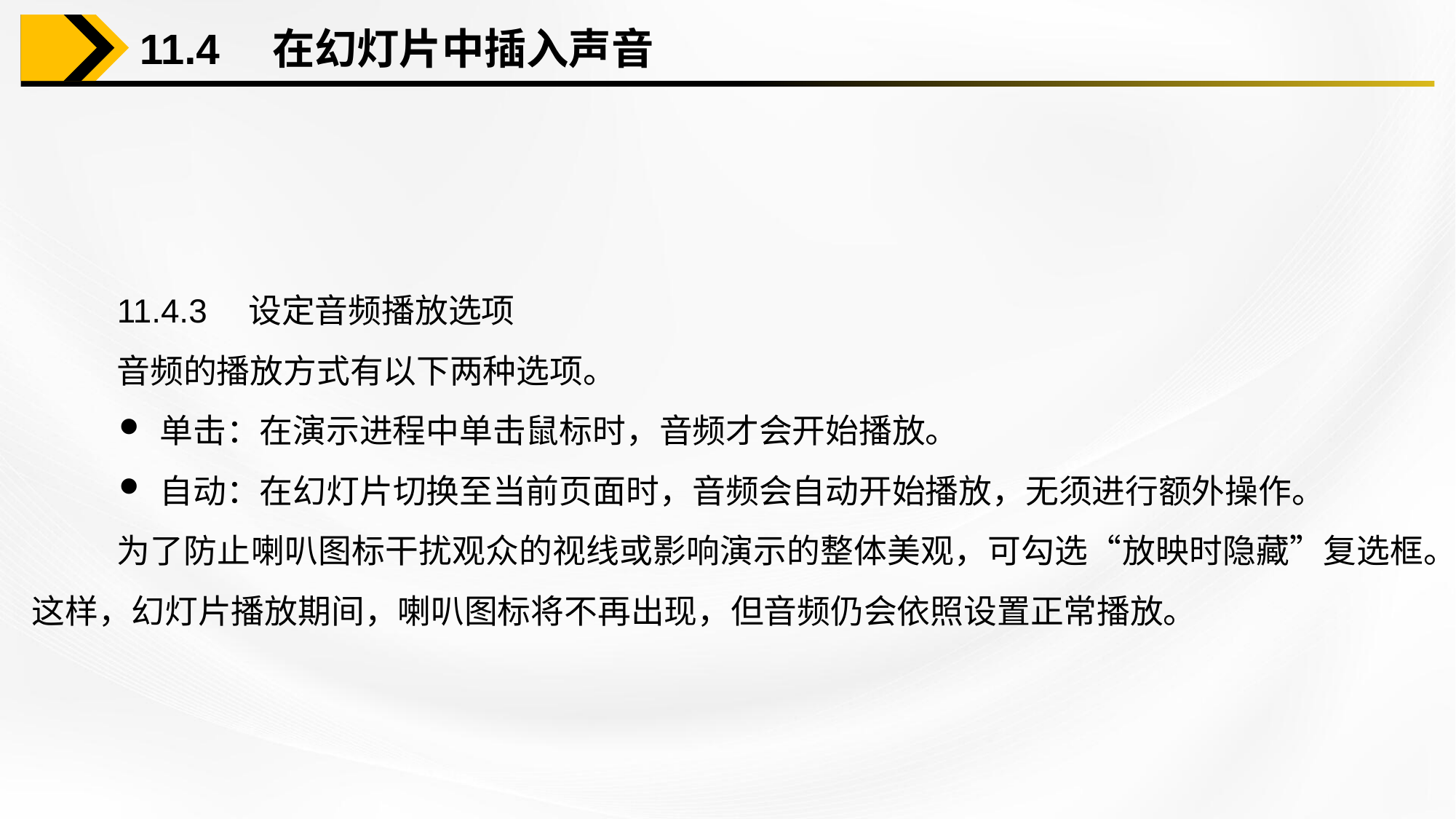

11.4　在幻灯片中插入声音
11.4.3　设定音频播放选项
音频的播放方式有以下两种选项。
单击：在演示进程中单击鼠标时，音频才会开始播放。
自动：在幻灯片切换至当前页面时，音频会自动开始播放，无须进行额外操作。
为了防止喇叭图标干扰观众的视线或影响演示的整体美观，可勾选“放映时隐藏”复选框。这样，幻灯片播放期间，喇叭图标将不再出现，但音频仍会依照设置正常播放。